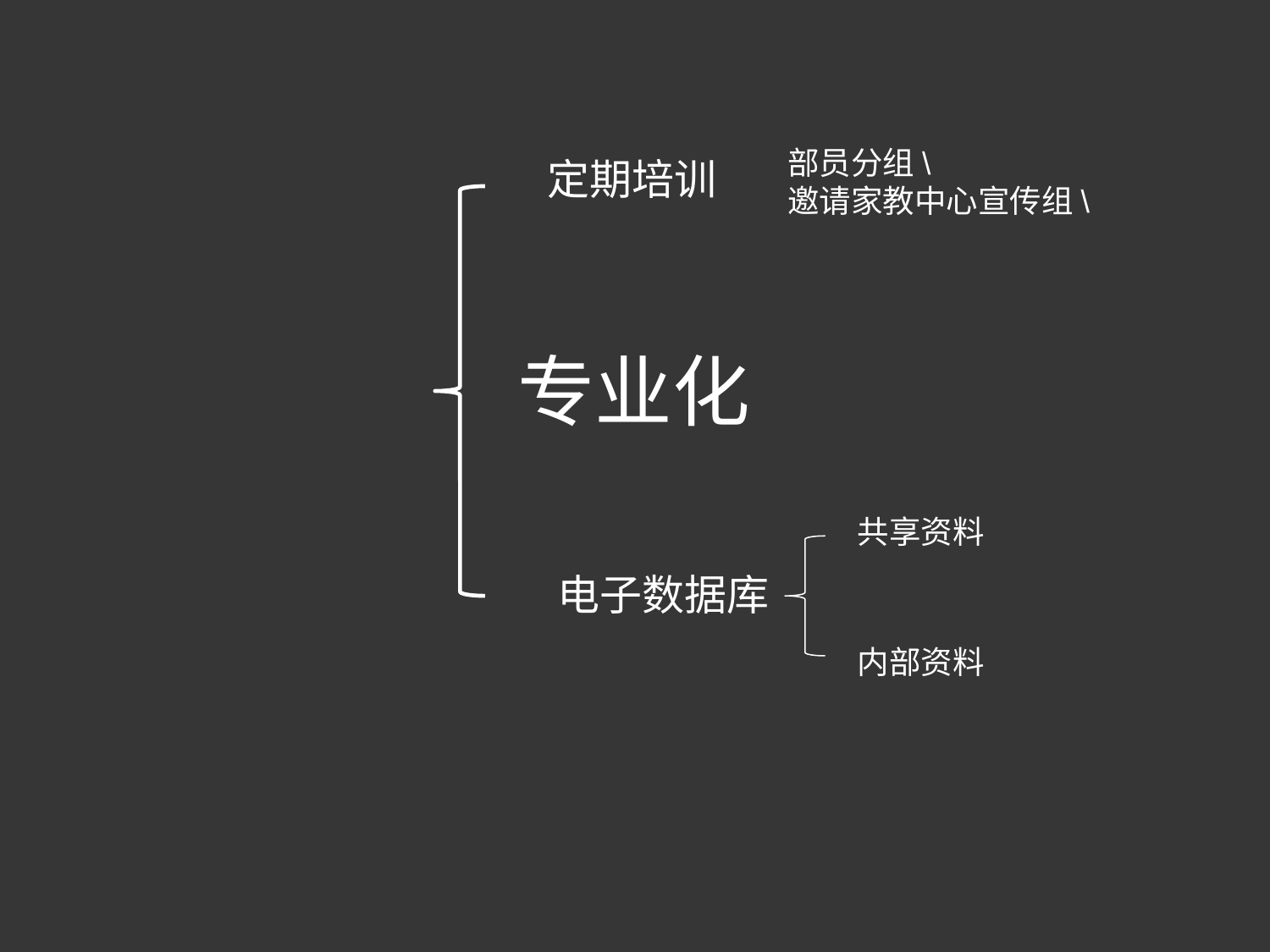

部员分组\
邀请家教中心宣传组\
定期培训

专业化
共享资料

电子数据库
内部资料